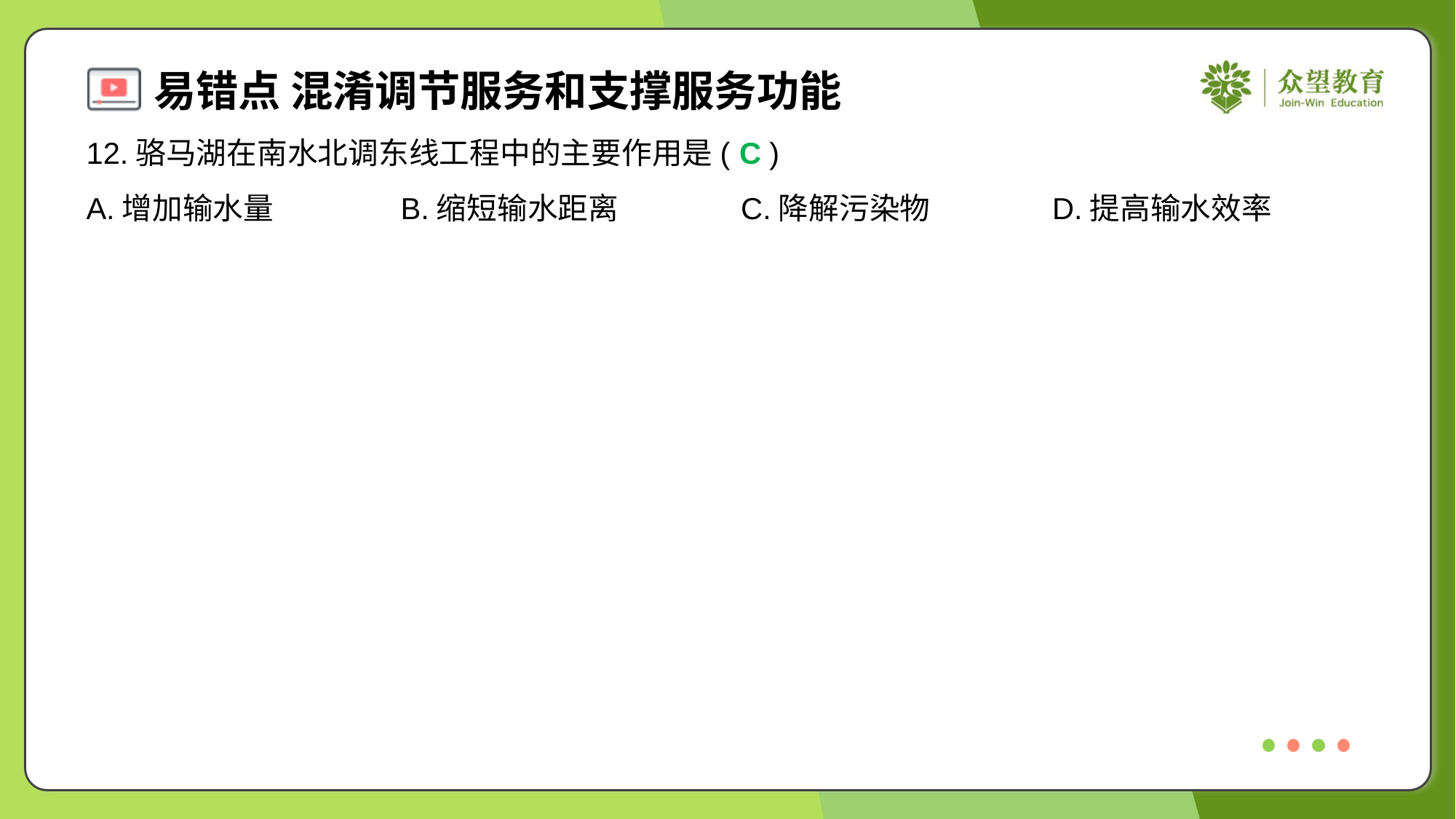

12.骆马湖在南水北调东线工程中的主要作用是(     )
C
A.增加输水量	B.缩短输水距离	C.降解污染物	D.提高输水效率